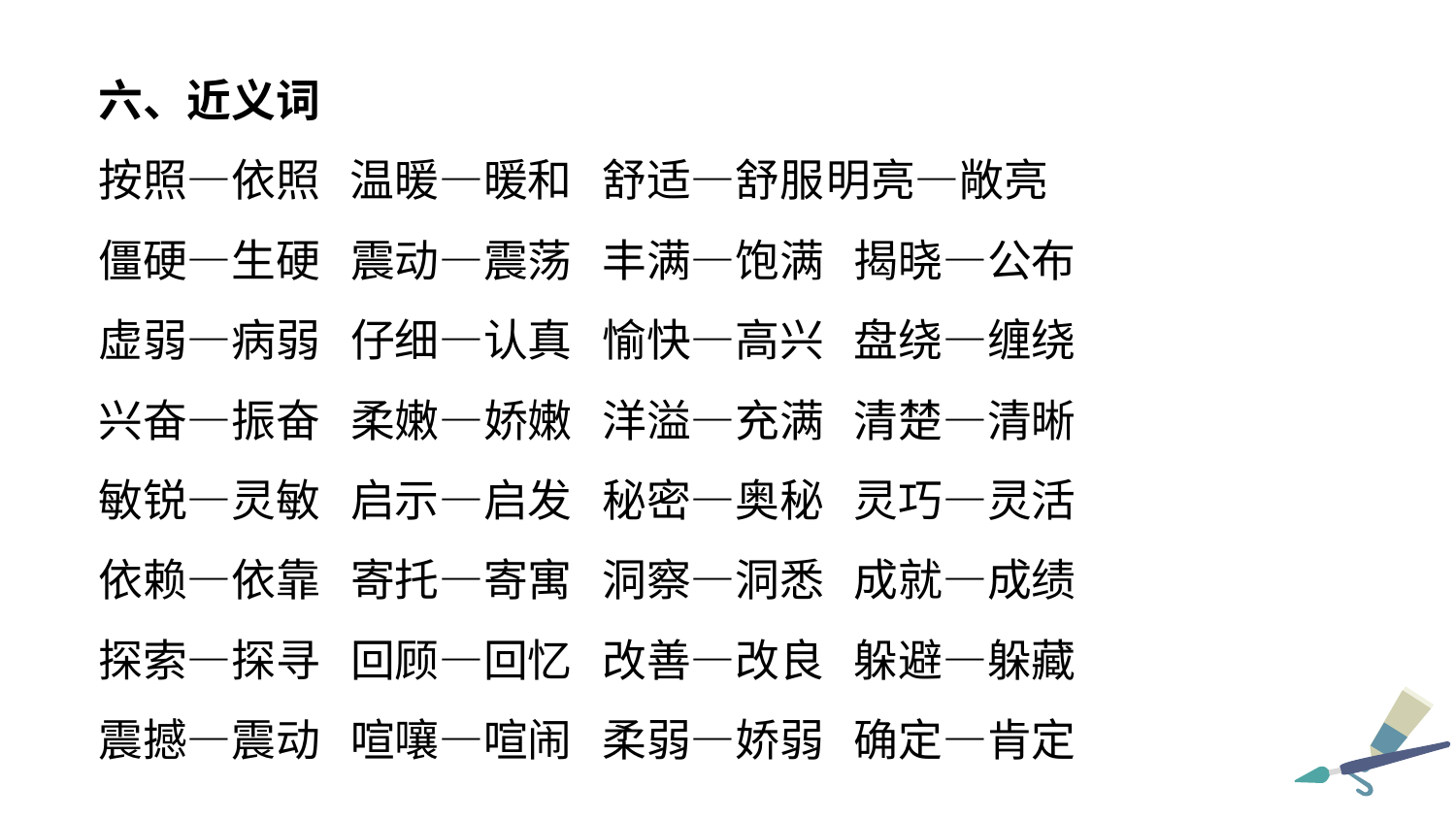

六、近义词
按照—依照   温暖—暖和   舒适—舒服	明亮—敞亮
僵硬—生硬   震动—震荡   丰满—饱满   揭晓—公布
虚弱—病弱   仔细—认真   愉快—高兴   盘绕—缠绕
兴奋—振奋   柔嫩—娇嫩   洋溢—充满   清楚—清晰
敏锐—灵敏   启示—启发   秘密—奥秘   灵巧—灵活
依赖—依靠   寄托—寄寓   洞察—洞悉   成就—成绩
探索—探寻   回顾—回忆   改善—改良   躲避—躲藏
震撼—震动   喧嚷—喧闹   柔弱—娇弱   确定—肯定